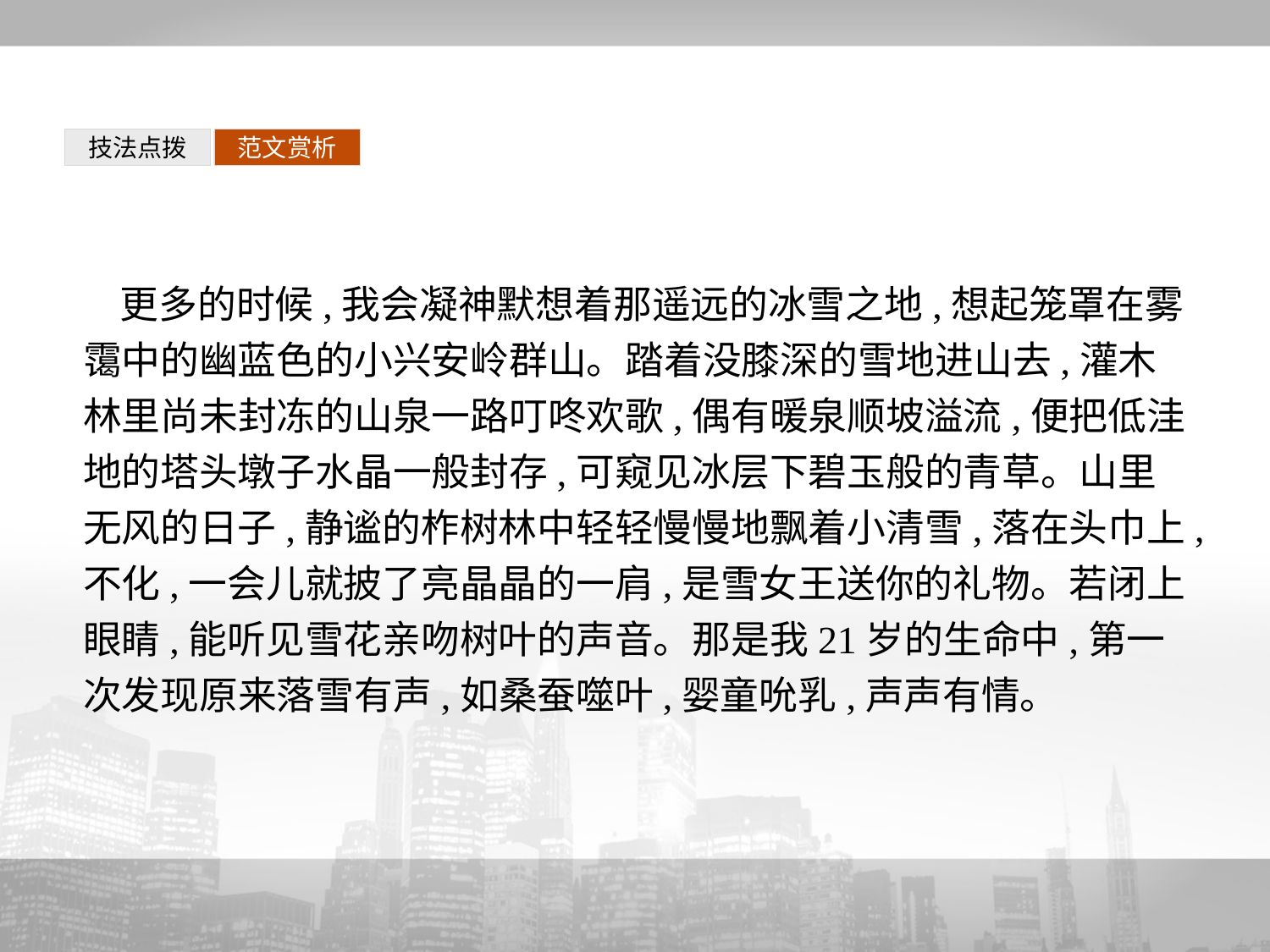

技法点拨
范文赏析
更多的时候,我会凝神默想着那遥远的冰雪之地,想起笼罩在雾霭中的幽蓝色的小兴安岭群山。踏着没膝深的雪地进山去,灌木林里尚未封冻的山泉一路叮咚欢歌,偶有暖泉顺坡溢流,便把低洼地的塔头墩子水晶一般封存,可窥见冰层下碧玉般的青草。山里无风的日子,静谧的柞树林中轻轻慢慢地飘着小清雪,落在头巾上,不化,一会儿就披了亮晶晶的一肩,是雪女王送你的礼物。若闭上眼睛,能听见雪花亲吻树叶的声音。那是我21岁的生命中,第一次发现原来落雪有声,如桑蚕噬叶,婴童吮乳,声声有情。